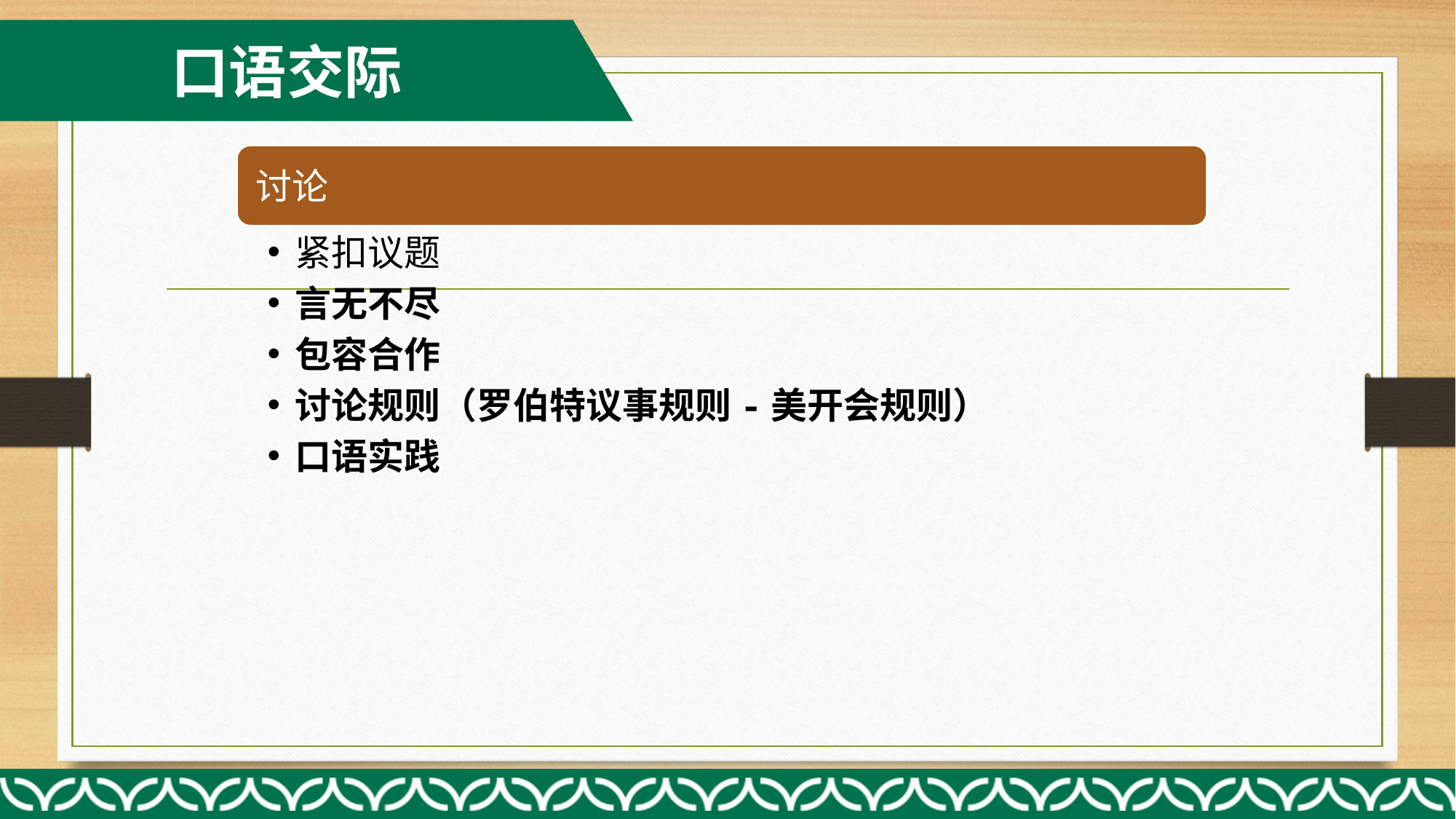

口语交际

讨论
紧扣议题
言无不尽
包容合作
讨论规则（罗伯特议事规则-美开会规则）
口语实践